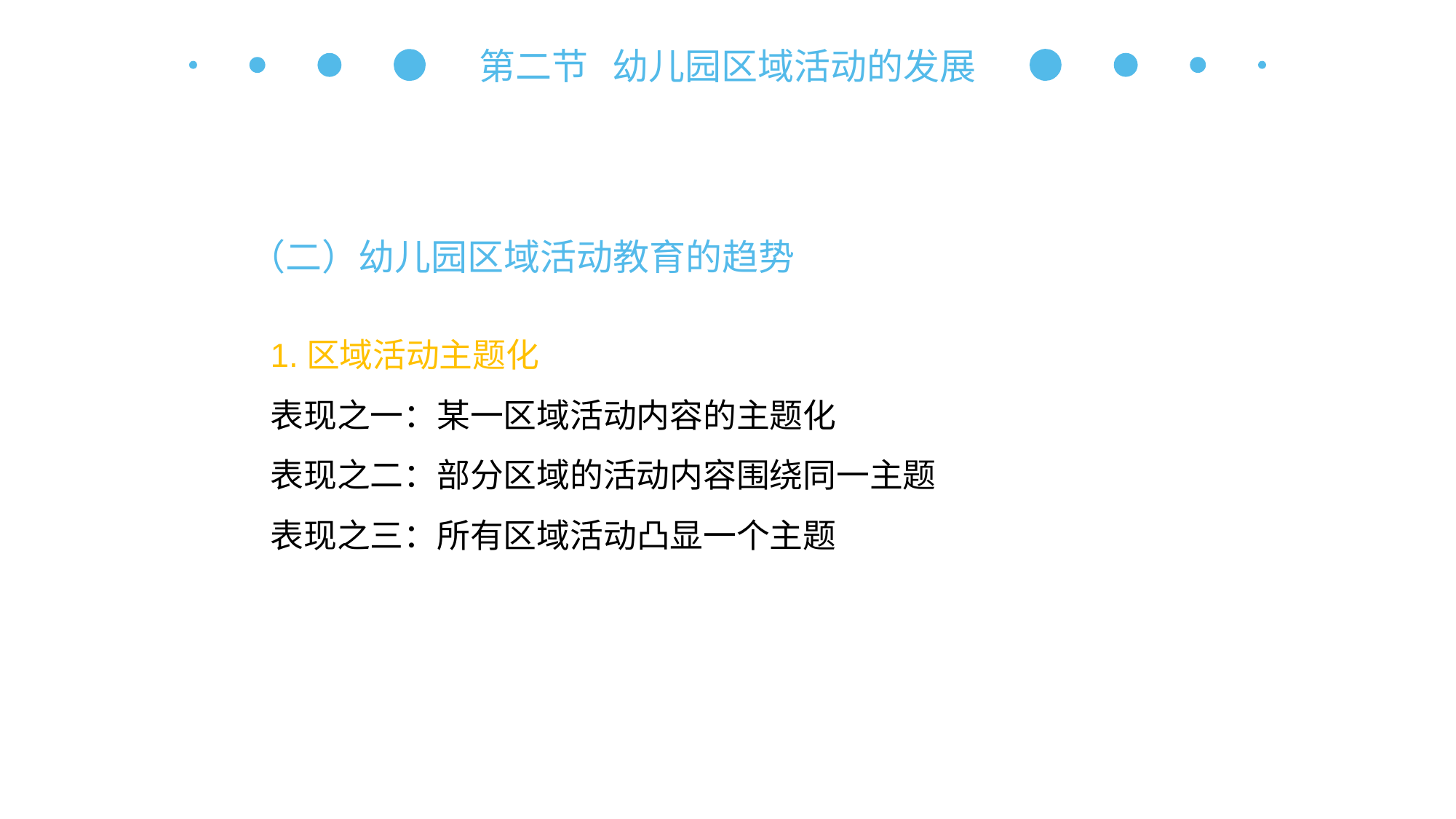

第二节   幼儿园区域活动的发展

（二）幼儿园区域活动教育的趋势
1.区域活动主题化
表现之一：某一区域活动内容的主题化
表现之二：部分区域的活动内容围绕同一主题
表现之三：所有区域活动凸显一个主题